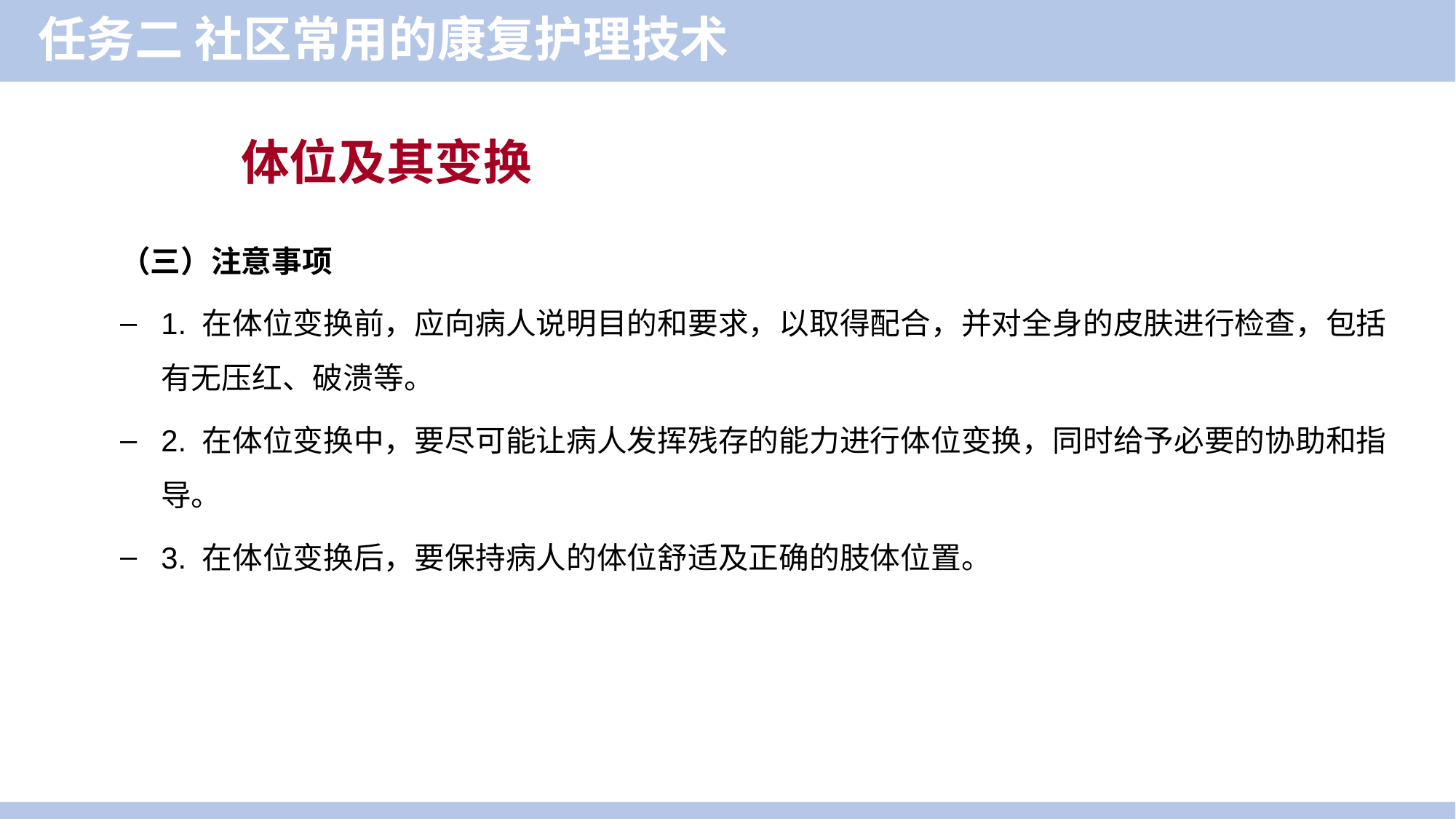

任务二 社区常用的康复护理技术
体位及其变换
（三）注意事项
1. 在体位变换前，应向病人说明目的和要求，以取得配合，并对全身的皮肤进行检查，包括有无压红、破溃等。
2. 在体位变换中，要尽可能让病人发挥残存的能力进行体位变换，同时给予必要的协助和指导。
3. 在体位变换后，要保持病人的体位舒适及正确的肢体位置。